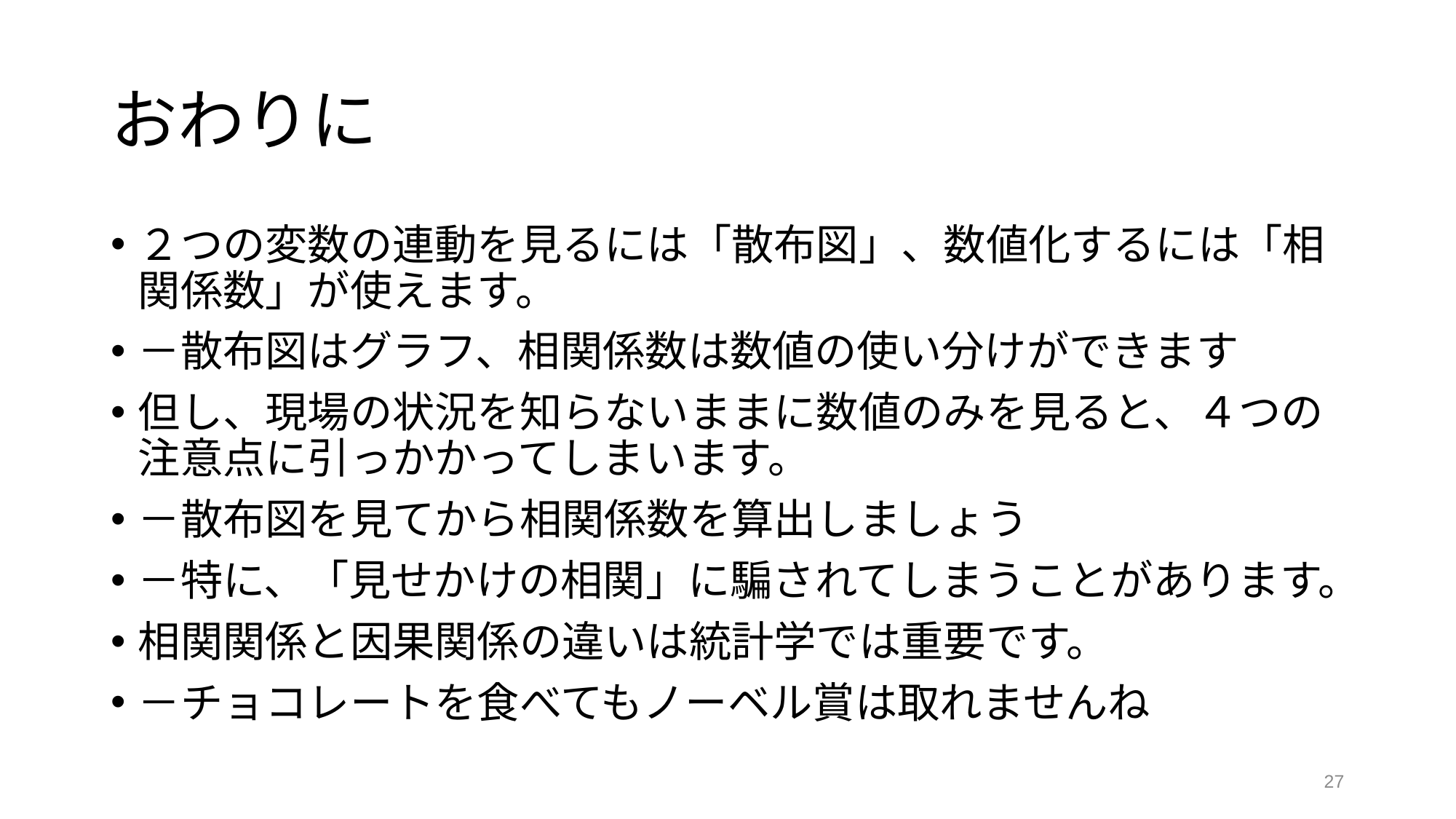

# おわりに
２つの変数の連動を見るには「散布図」、数値化するには「相関係数」が使えます。
－散布図はグラフ、相関係数は数値の使い分けができます
但し、現場の状況を知らないままに数値のみを見ると、４つの注意点に引っかかってしまいます。
－散布図を見てから相関係数を算出しましょう
－特に、「見せかけの相関」に騙されてしまうことがあります。
相関関係と因果関係の違いは統計学では重要です。
－チョコレートを食べてもノーベル賞は取れませんね
27